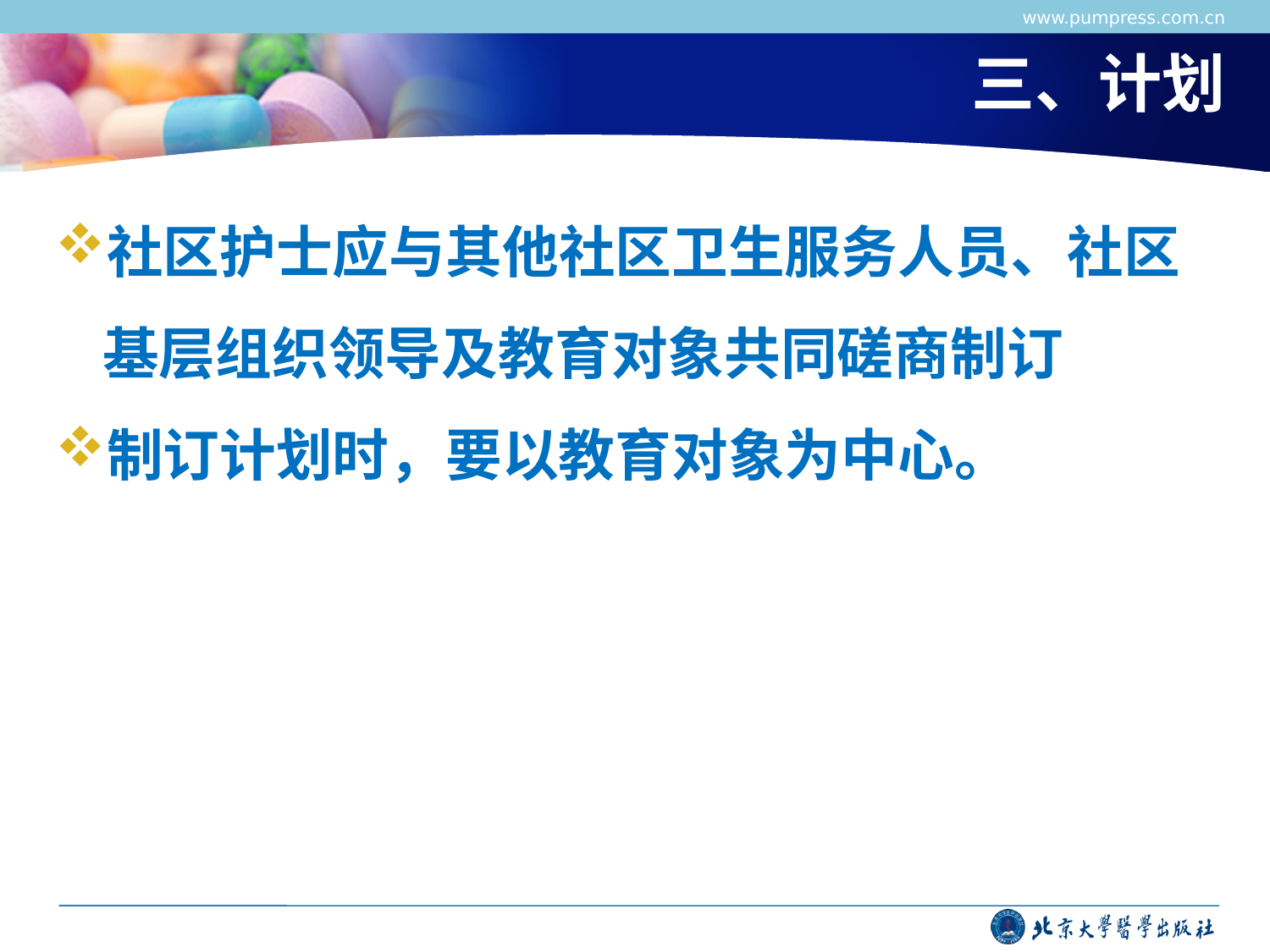

www.pumpress.com.cn
# 三、计划
社区护士应与其他社区卫生服务人员、社区基层组织领导及教育对象共同磋商制订
制订计划时，要以教育对象为中心。